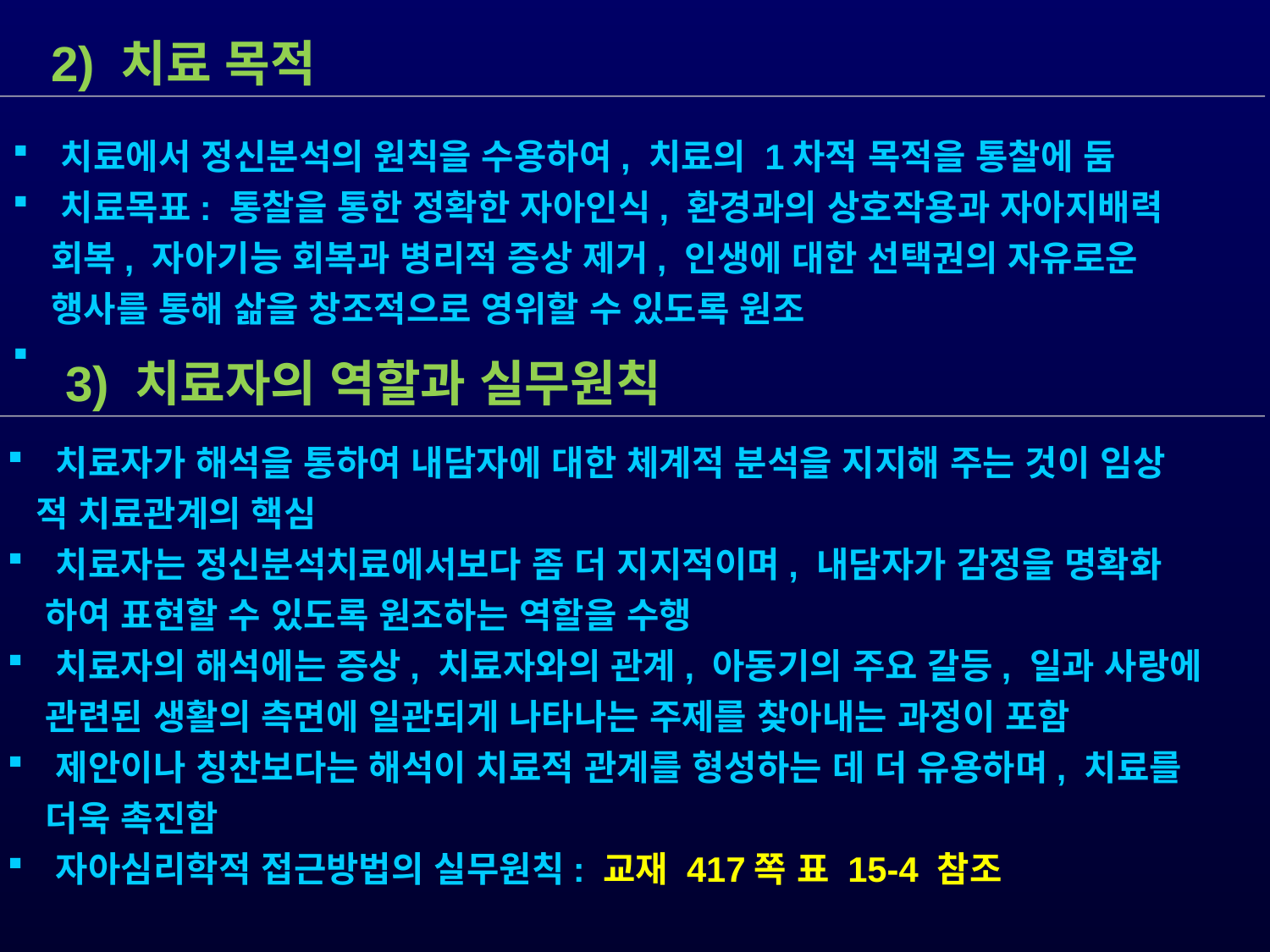

2) 치료 목적

 치료에서 정신분석의 원칙을 수용하여, 치료의 1차적 목적을 통찰에 둠
 치료목표: 통찰을 통한 정확한 자아인식, 환경과의 상호작용과 자아지배력
   회복, 자아기능 회복과 병리적 증상 제거, 인생에 대한 선택권의 자유로운
   행사를 통해 삶을 창조적으로 영위할 수 있도록 원조

  3) 치료자의 역할과 실무원칙

 치료자가 해석을 통하여 내담자에 대한 체계적 분석을 지지해 주는 것이 임상
  적 치료관계의 핵심
 치료자는 정신분석치료에서보다 좀 더 지지적이며, 내담자가 감정을 명확화
   하여 표현할 수 있도록 원조하는 역할을 수행
 치료자의 해석에는 증상, 치료자와의 관계, 아동기의 주요 갈등, 일과 사랑에
   관련된 생활의 측면에 일관되게 나타나는 주제를 찾아내는 과정이 포함
 제안이나 칭찬보다는 해석이 치료적 관계를 형성하는 데 더 유용하며, 치료를
   더욱 촉진함
 자아심리학적 접근방법의 실무원칙: 교재 417쪽 표 15-4 참조